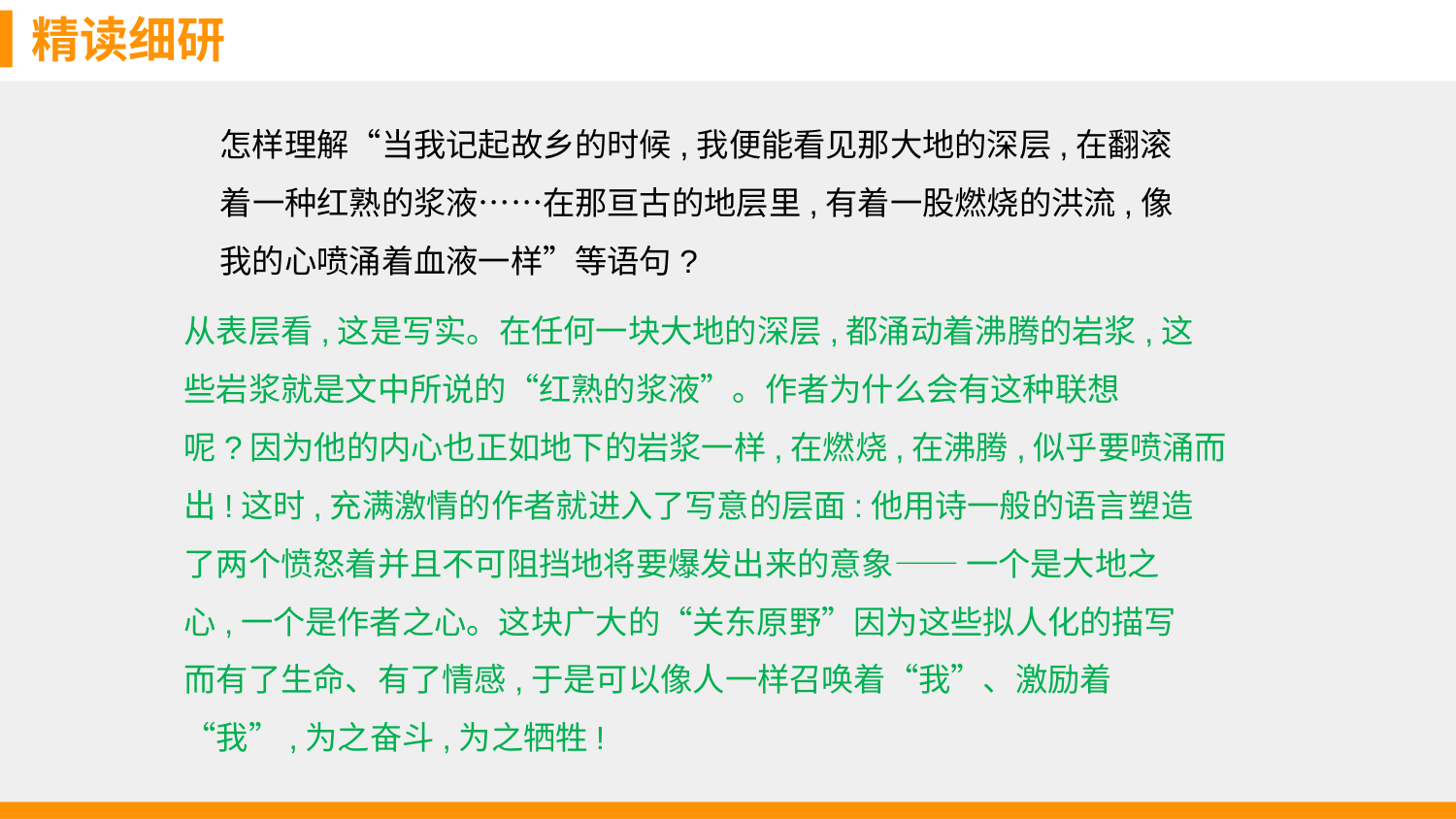

精读细研
怎样理解“当我记起故乡的时候,我便能看见那大地的深层,在翻滚着一种红熟的浆液……在那亘古的地层里,有着一股燃烧的洪流,像我的心喷涌着血液一样”等语句?
从表层看,这是写实。在任何一块大地的深层,都涌动着沸腾的岩浆,这
些岩浆就是文中所说的“红熟的浆液”。作者为什么会有这种联想
呢?因为他的内心也正如地下的岩浆一样,在燃烧,在沸腾,似乎要喷涌而
出!这时,充满激情的作者就进入了写意的层面:他用诗一般的语言塑造
了两个愤怒着并且不可阻挡地将要爆发出来的意象—— 一个是大地之
心,一个是作者之心。这块广大的“关东原野”因为这些拟人化的描写
而有了生命、有了情感,于是可以像人一样召唤着“我”、激励着
“我”,为之奋斗,为之牺牲!